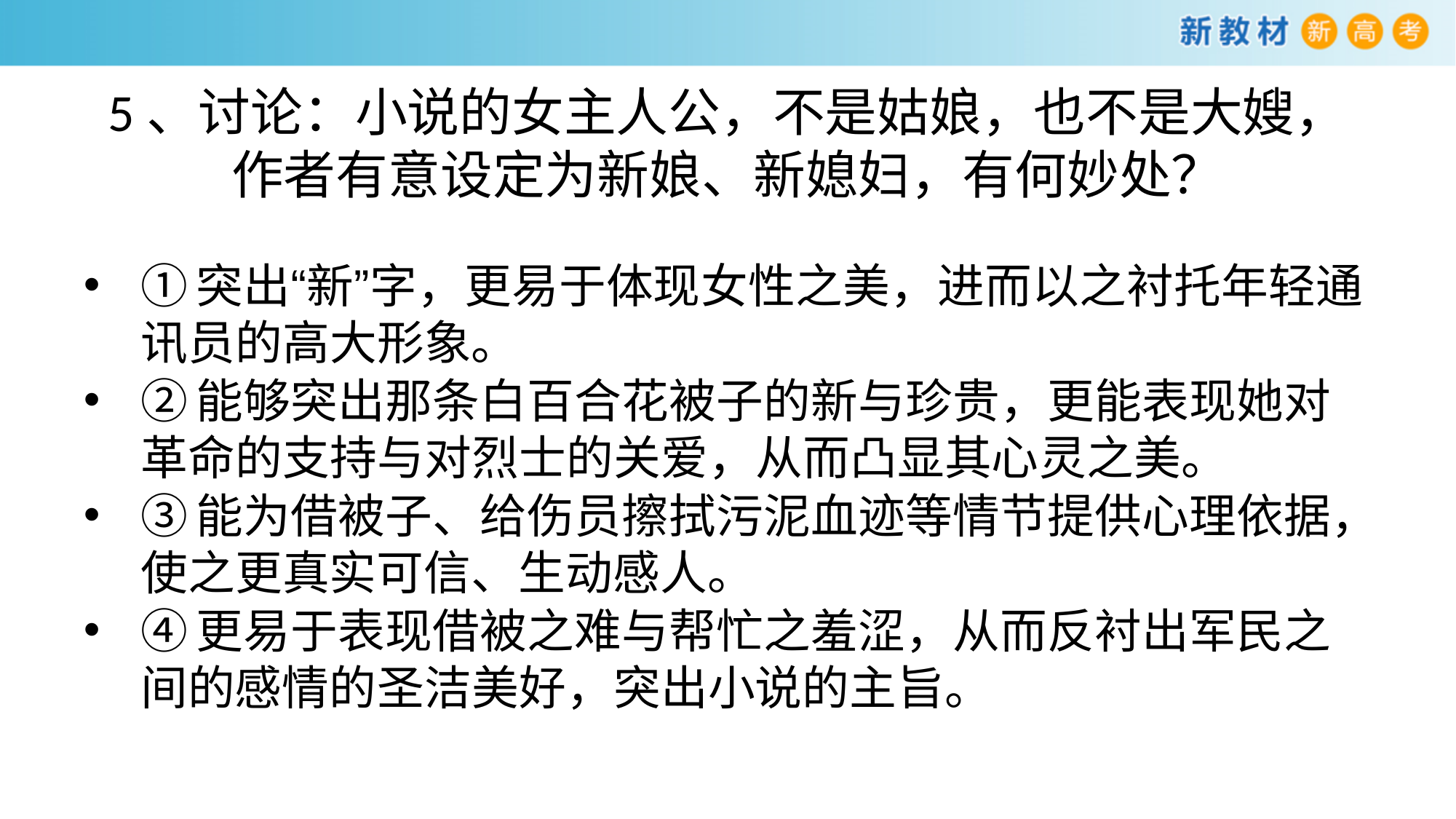

# 5、讨论：小说的女主人公，不是姑娘，也不是大嫂，作者有意设定为新娘、新媳妇，有何妙处？
①突出“新”字，更易于体现女性之美，进而以之衬托年轻通讯员的高大形象。
②能够突出那条白百合花被子的新与珍贵，更能表现她对革命的支持与对烈士的关爱，从而凸显其心灵之美。
③能为借被子、给伤员擦拭污泥血迹等情节提供心理依据，使之更真实可信、生动感人。
④更易于表现借被之难与帮忙之羞涩，从而反衬出军民之间的感情的圣洁美好，突出小说的主旨。